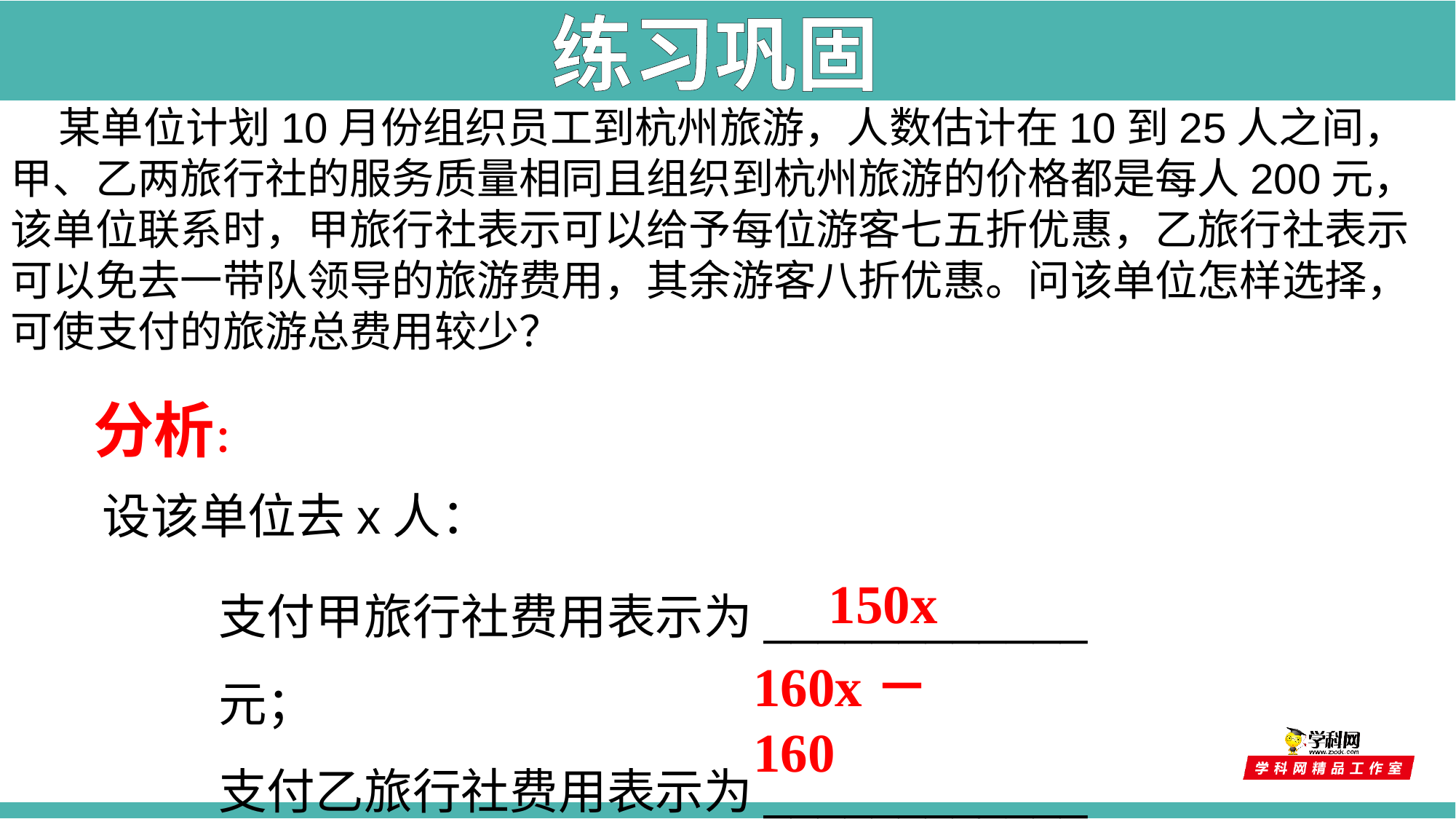

练习巩固
    某单位计划10月份组织员工到杭州旅游，人数估计在10到25人之间，甲、乙两旅行社的服务质量相同且组织到杭州旅游的价格都是每人200元，该单位联系时，甲旅行社表示可以给予每位游客七五折优惠，乙旅行社表示可以免去一带队领导的旅游费用，其余游客八折优惠。问该单位怎样选择，可使支付的旅游总费用较少？
分析：
设该单位去x人：
支付甲旅行社费用表示为____________元；
支付乙旅行社费用表示为____________元。
150x
160x－160